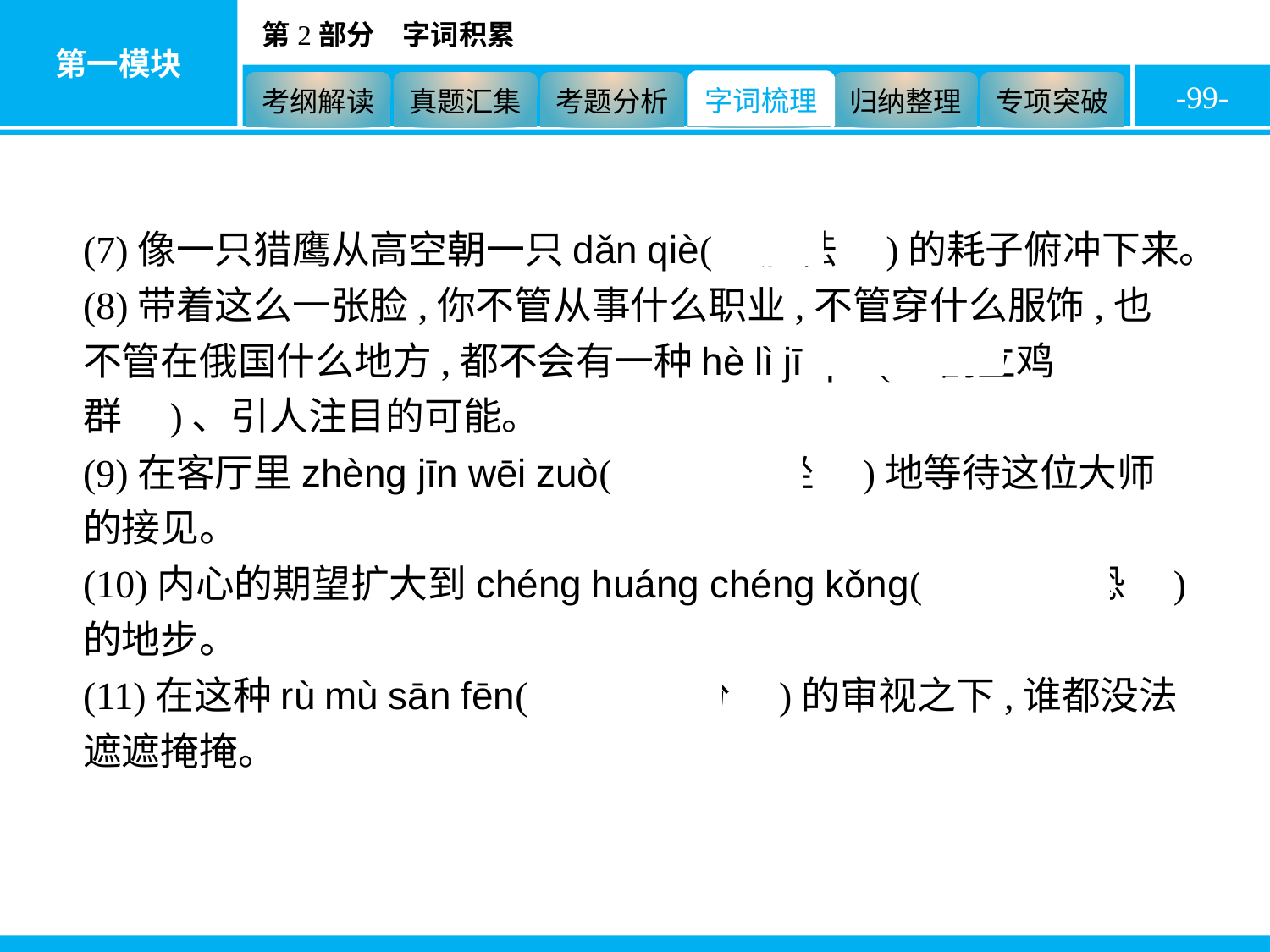

-99-
(7)像一只猎鹰从高空朝一只dǎn qiè(　胆怯　)的耗子俯冲下来。
(8)带着这么一张脸,你不管从事什么职业,不管穿什么服饰,也不管在俄国什么地方,都不会有一种hè lì jī qún(　鹤立鸡群　)、引人注目的可能。
(9)在客厅里zhèng jīn wēi zuò(　正襟危坐　)地等待这位大师的接见。
(10)内心的期望扩大到chéng huáng chéng kǒng(　诚惶诚恐　)的地步。
(11)在这种rù mù sān fēn(　入木三分　)的审视之下,谁都没法遮遮掩掩。